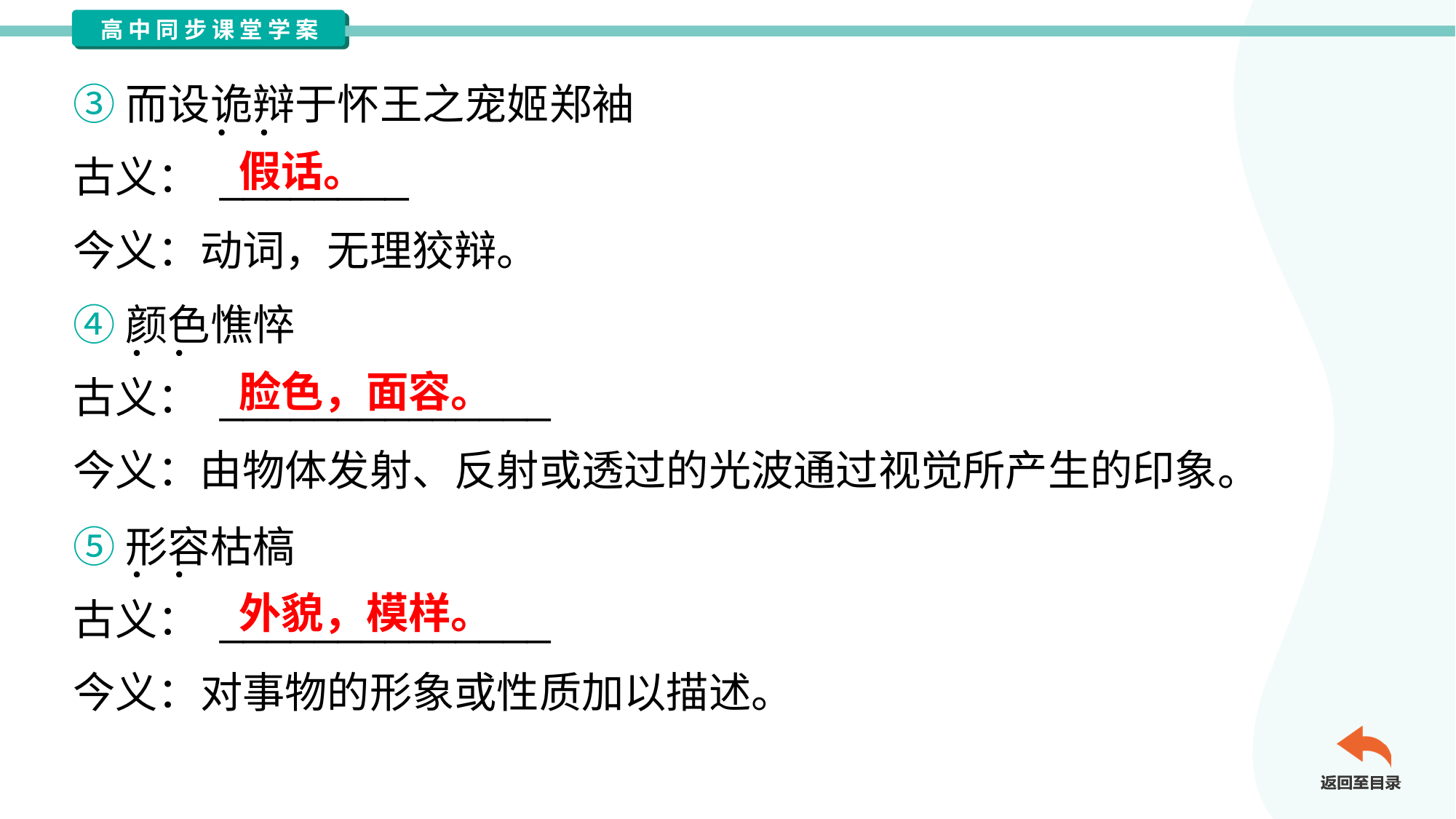

③而设诡辩于怀王之宠姬郑袖
古义： ________
今义：动词，无理狡辩。
假话。

④颜色憔悴
古义： ______________
今义：由物体发射、反射或透过的光波通过视觉所产生的印象。
脸色，面容。

⑤形容枯槁
古义： ______________
今义：对事物的形象或性质加以描述。
外貌，模样。